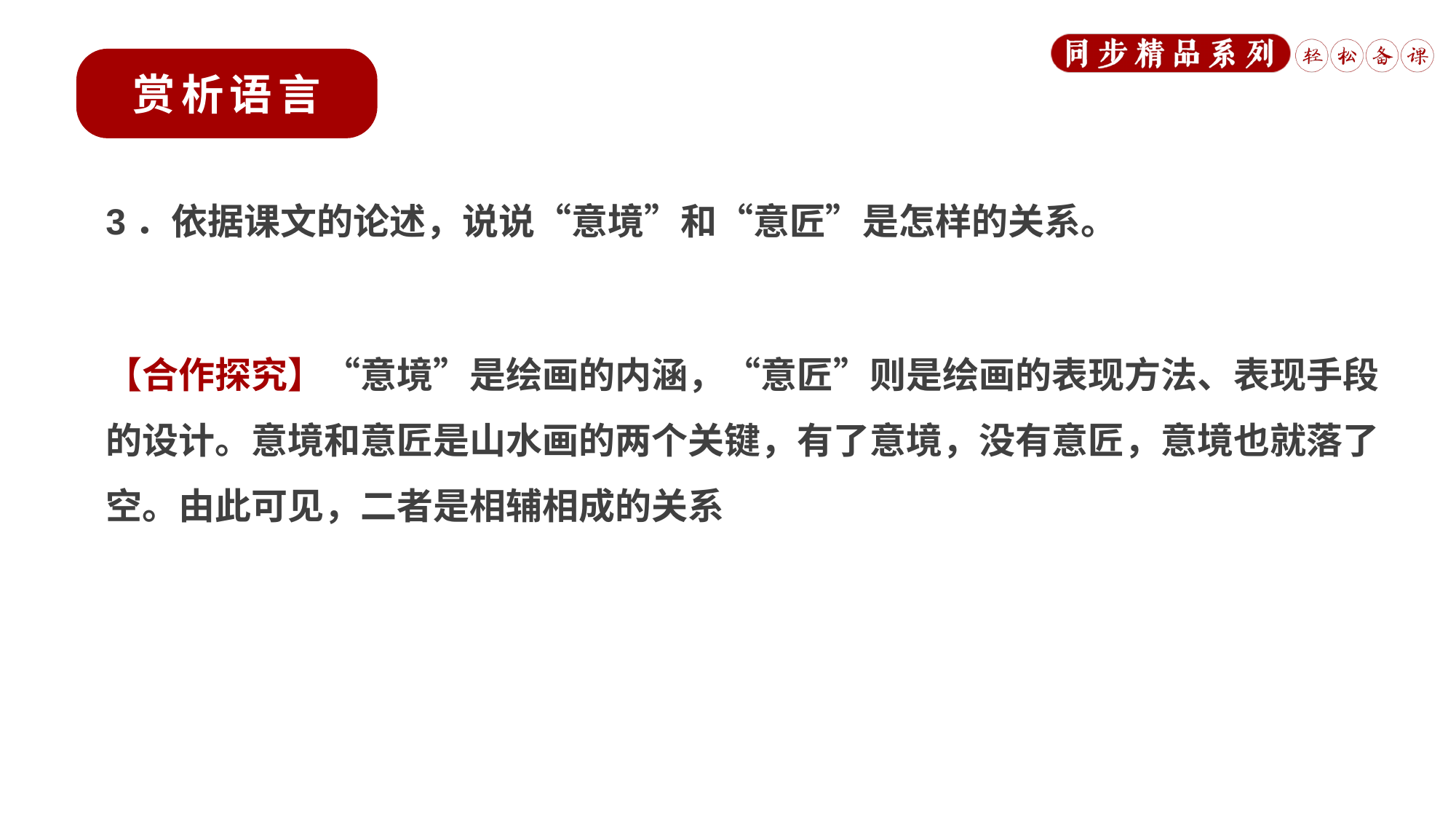

3．依据课文的论述，说说“意境”和“意匠”是怎样的关系。
【合作探究】“意境”是绘画的内涵，“意匠”则是绘画的表现方法、表现手段的设计。意境和意匠是山水画的两个关键，有了意境，没有意匠，意境也就落了空。由此可见，二者是相辅相成的关系